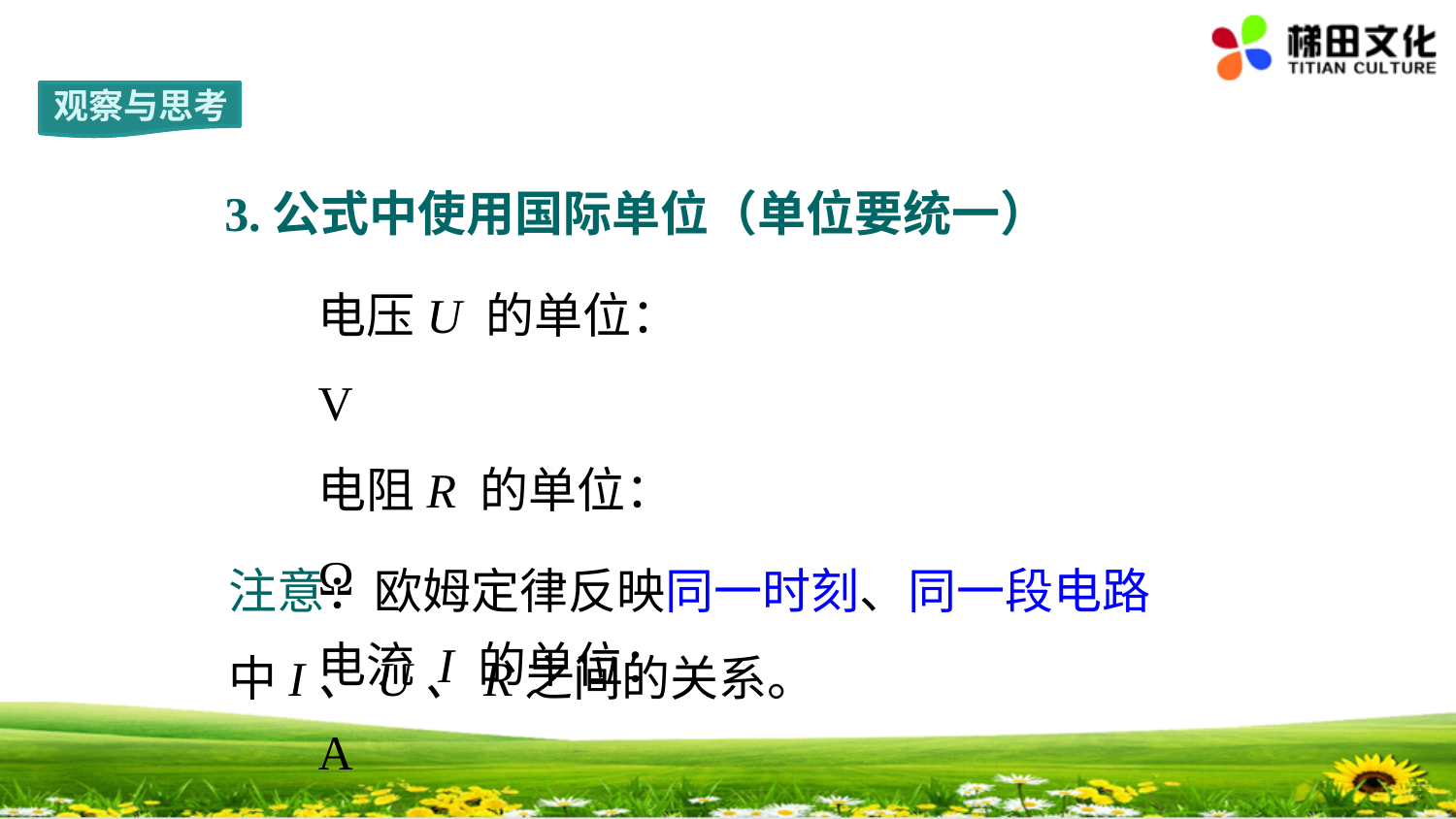

观察与思考

3.公式中使用国际单位（单位要统一）
电压U 的单位：V
电阻R 的单位：Ω
电流 I 的单位： A
注意：欧姆定律反映同一时刻、同一段电路中I、U、R之间的关系。